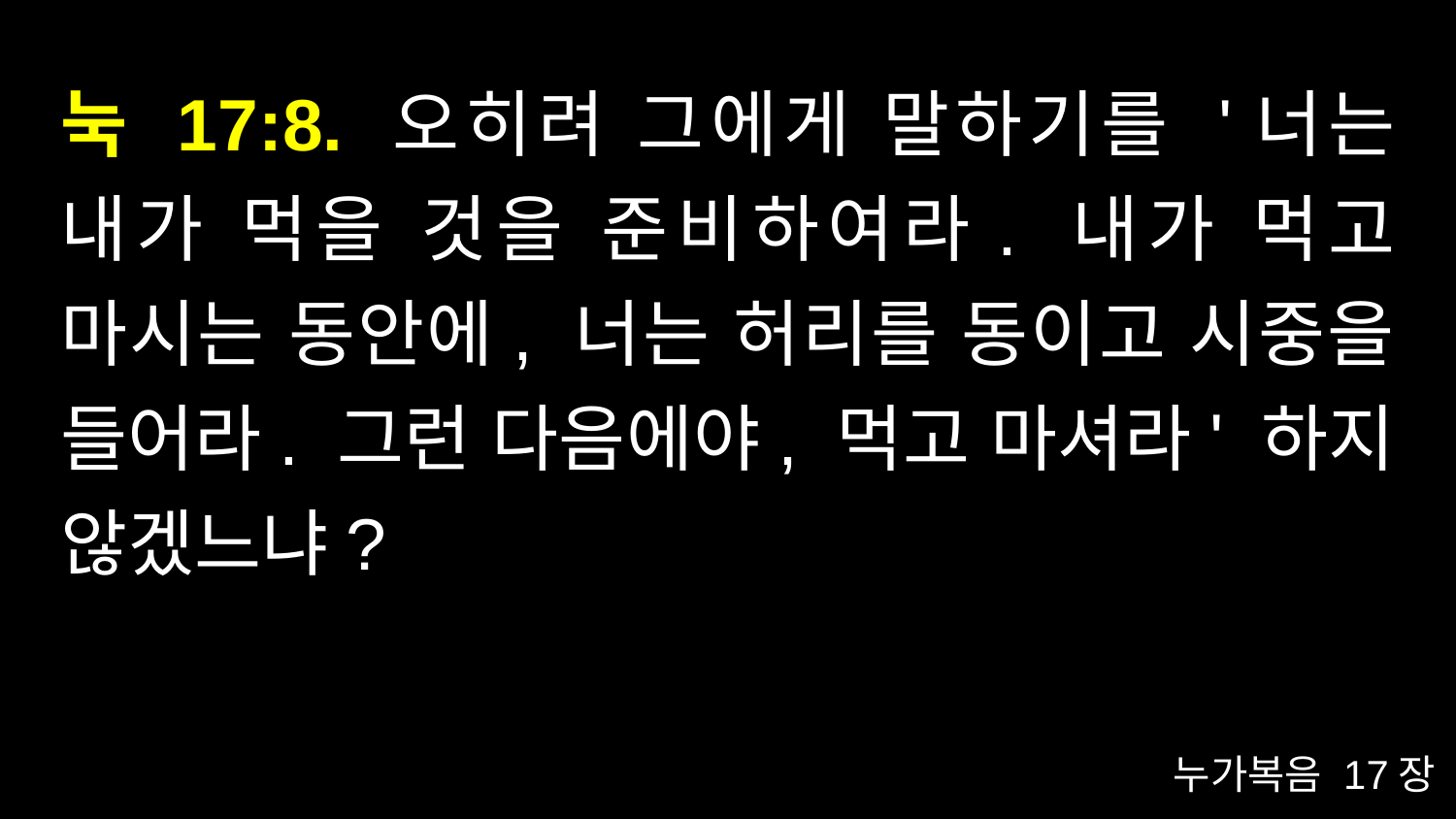

# 눅 17:8. 오히려 그에게 말하기를 '너는 내가 먹을 것을 준비하여라. 내가 먹고 마시는 동안에, 너는 허리를 동이고 시중을 들어라. 그런 다음에야, 먹고 마셔라' 하지 않겠느냐?
누가복음 17장